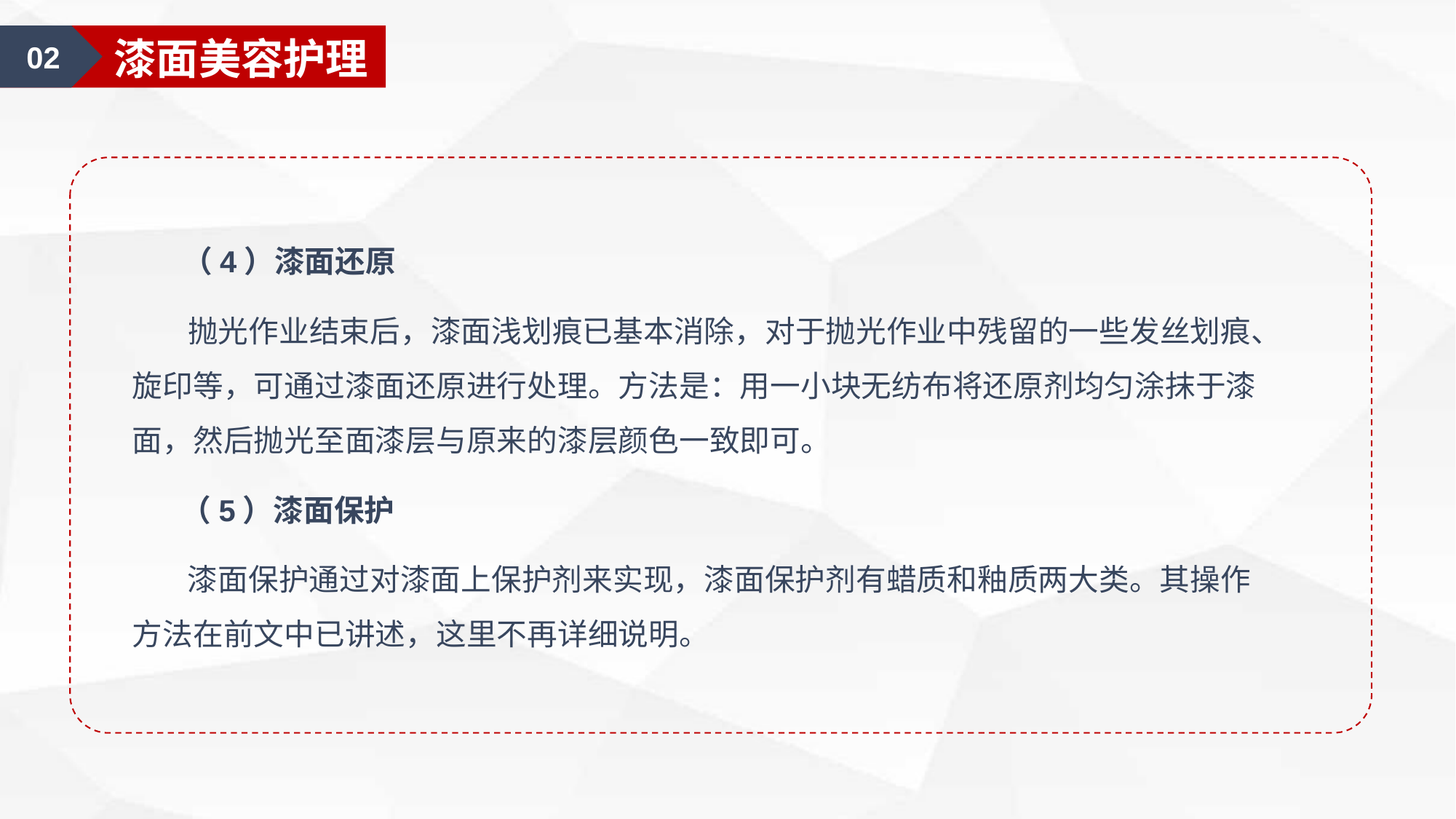

02
漆面美容护理

       （4）漆面还原
       抛光作业结束后，漆面浅划痕已基本消除，对于抛光作业中残留的一些发丝划痕、旋印等，可通过漆面还原进行处理。方法是：用一小块无纺布将还原剂均匀涂抹于漆面，然后抛光至面漆层与原来的漆层颜色一致即可。
      （5）漆面保护
       漆面保护通过对漆面上保护剂来实现，漆面保护剂有蜡质和釉质两大类。其操作方法在前文中已讲述，这里不再详细说明。